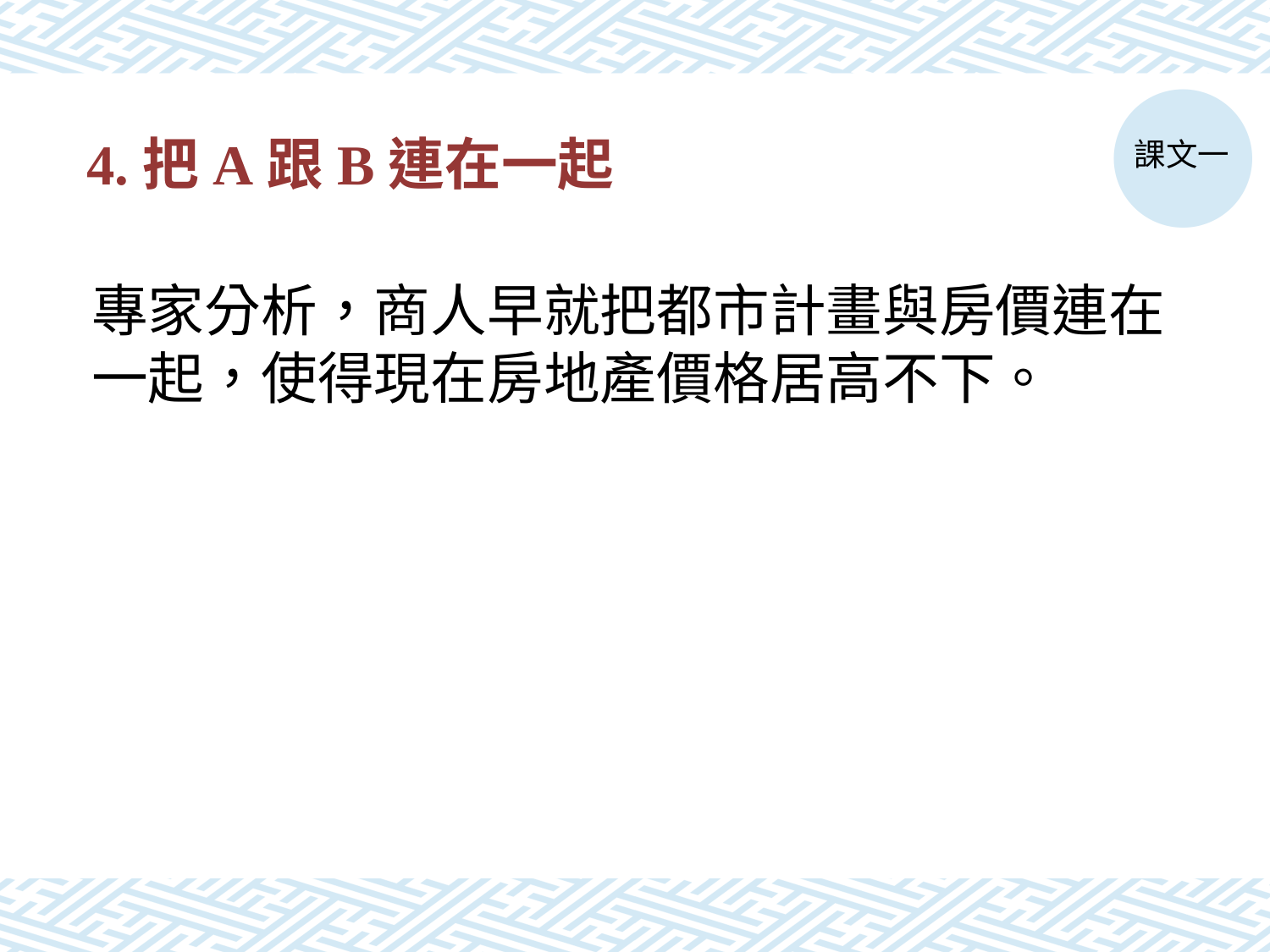

課文一
# 4.把A跟B連在一起
專家分析，商人早就把都市計畫與房價連在一起，使得現在房地產價格居高不下。